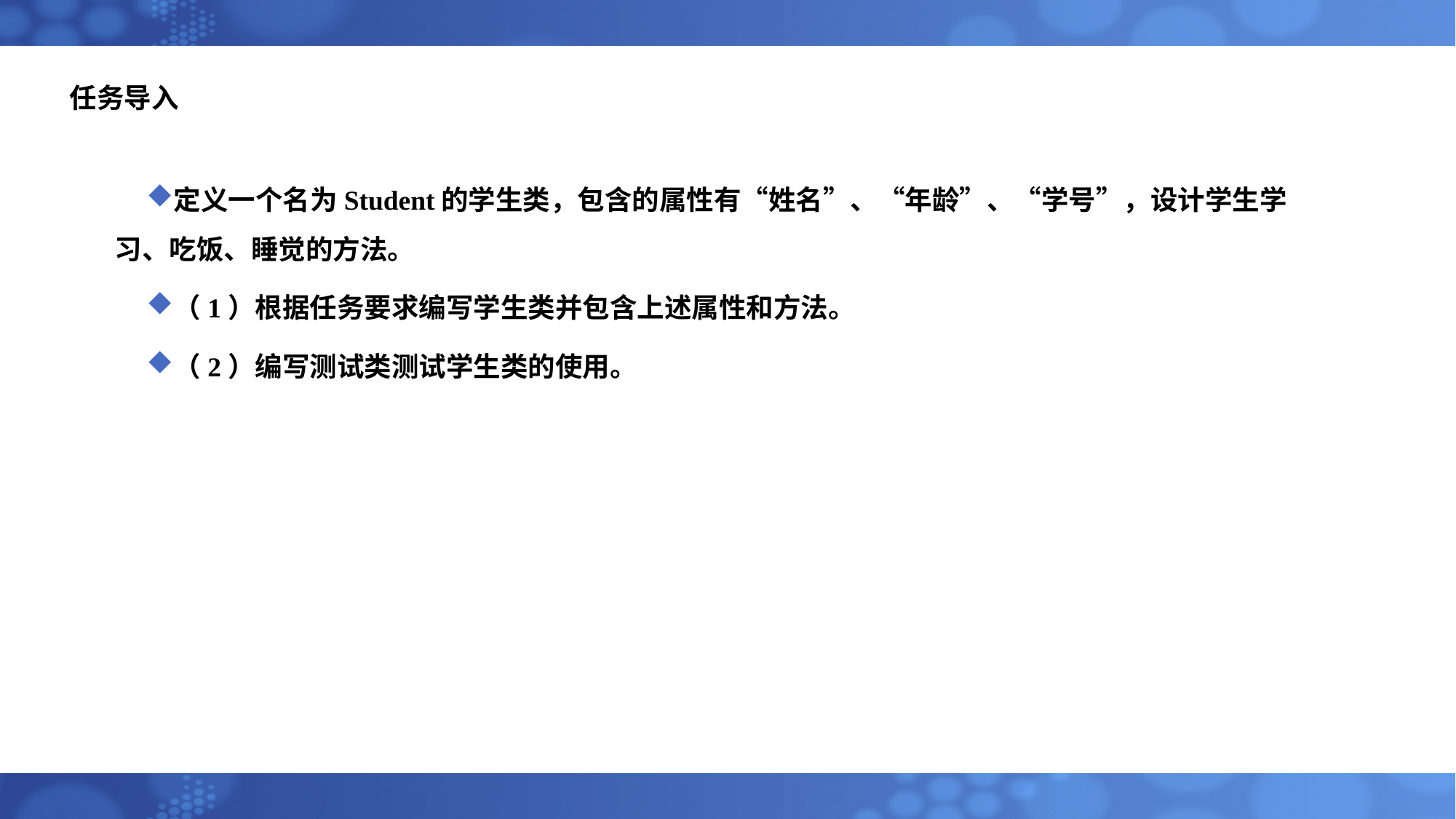

# 任务导入
定义一个名为Student的学生类，包含的属性有“姓名”、“年龄”、“学号”，设计学生学习、吃饭、睡觉的方法。
（1）根据任务要求编写学生类并包含上述属性和方法。
（2）编写测试类测试学生类的使用。